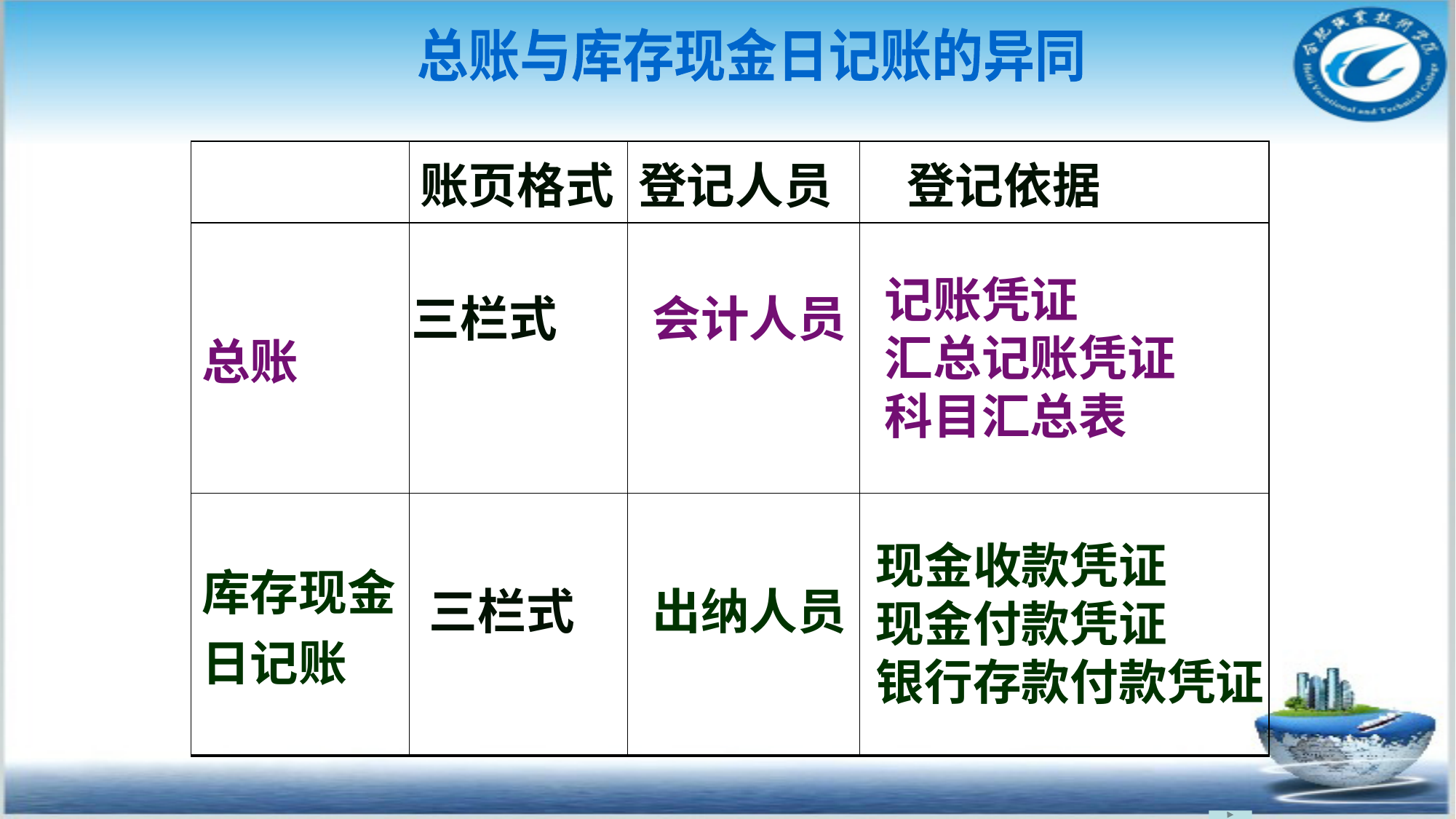

总账与库存现金日记账的异同
|  | 账页格式 | 登记人员 | 登记依据 |
| --- | --- | --- | --- |
| 总账 |  |  |  |
| 库存现金 日记账 |  |  |  |
记账凭证
汇总记账凭证
科目汇总表
三栏式
会计人员
现金收款凭证
现金付款凭证
银行存款付款凭证
三栏式
出纳人员